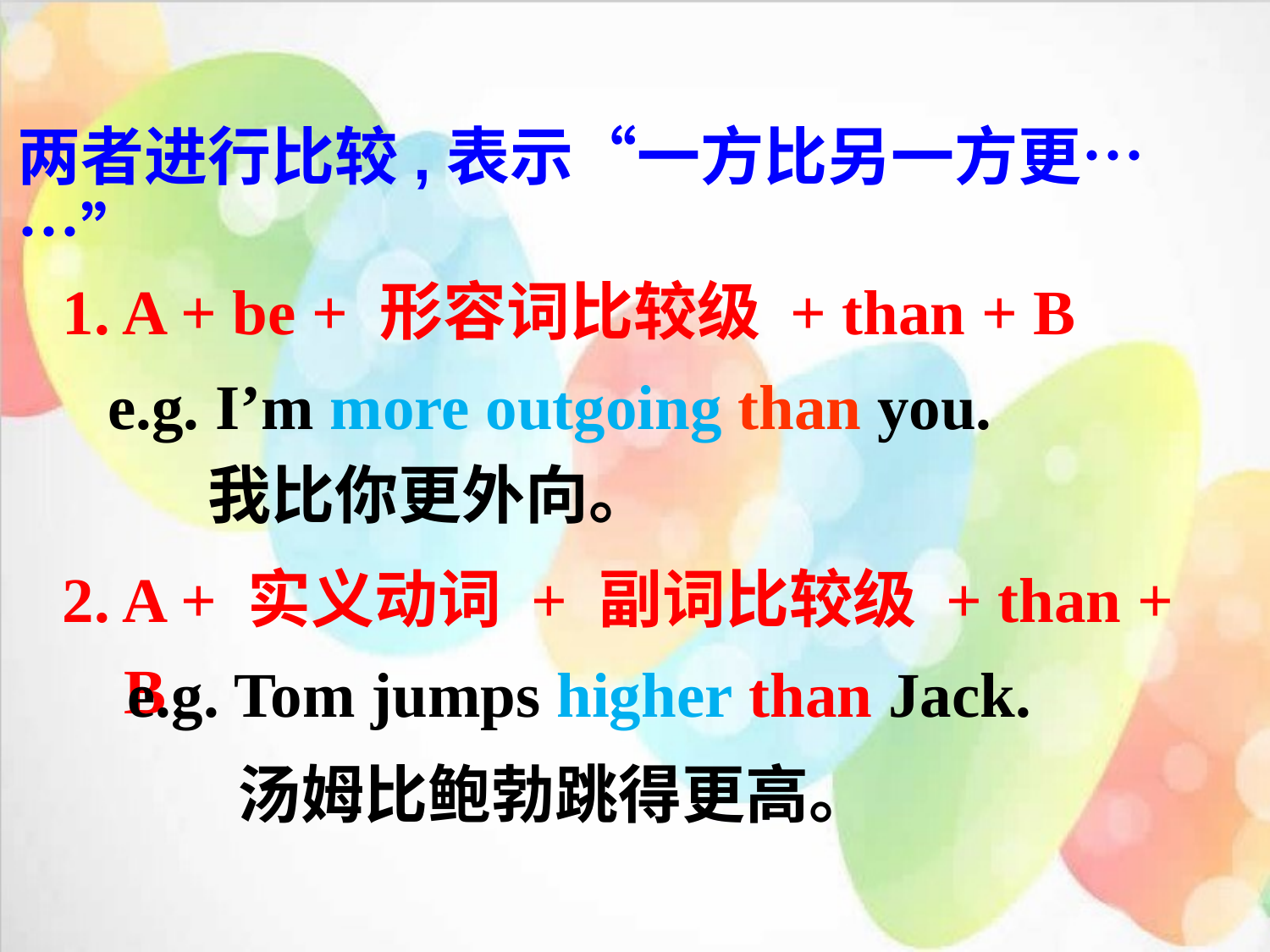

两者进行比较,表示“一方比另一方更……”
1. A + be + 形容词比较级 + than + B
e.g. I’m more outgoing than you.
我比你更外向。
2. A + 实义动词 + 副词比较级 + than + B
e.g. Tom jumps higher than Jack.
汤姆比鲍勃跳得更高。